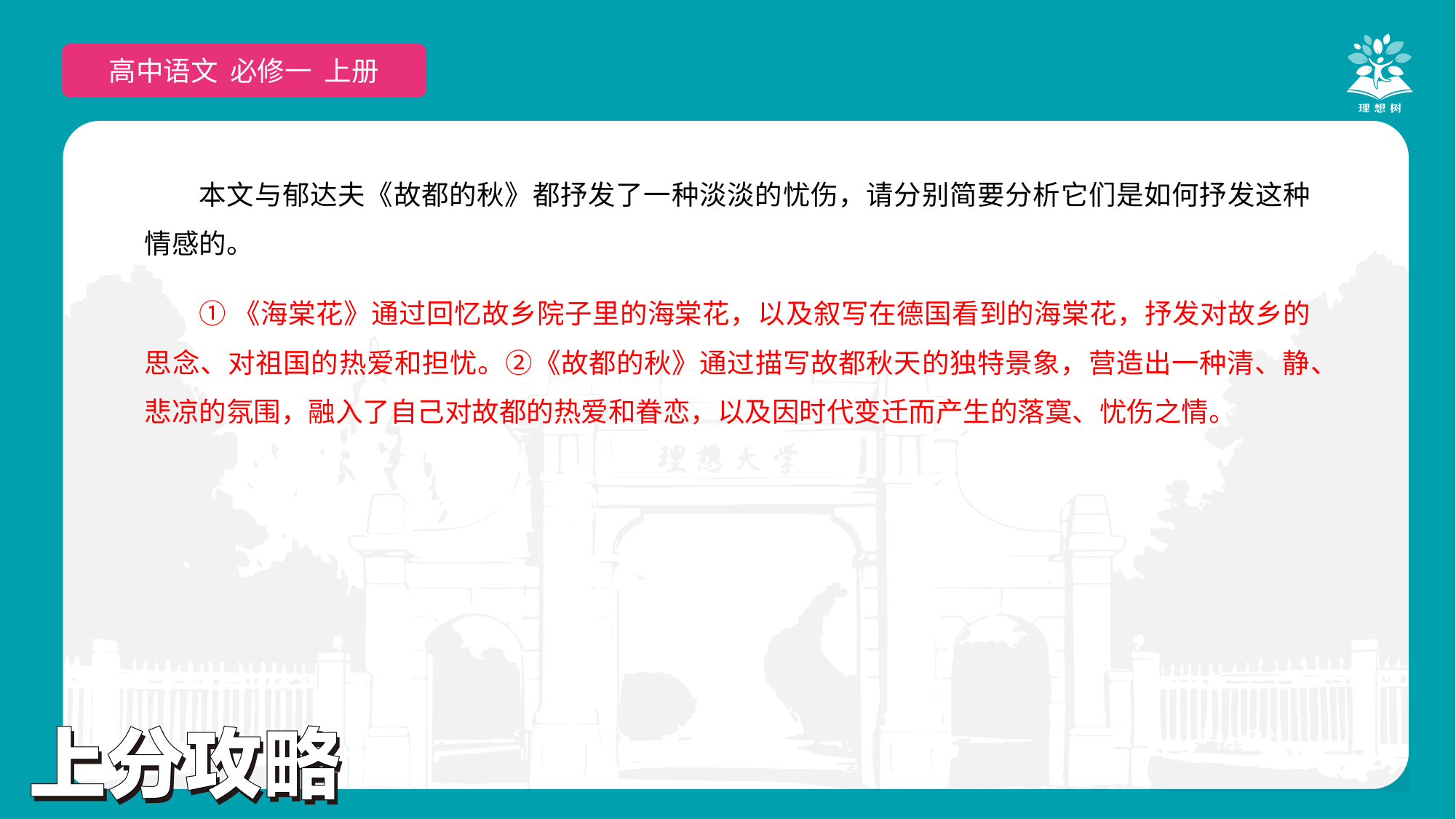

高中语文  必修一  上册
本文与郁达夫《故都的秋》都抒发了一种淡淡的忧伤，请分别简要分析它们是如何抒发这种情感的。
①《海棠花》通过回忆故乡院子里的海棠花，以及叙写在德国看到的海棠花，抒发对故乡的思念、对祖国的热爱和担忧。②《故都的秋》通过描写故都秋天的独特景象，营造出一种清、静、悲凉的氛围，融入了自己对故都的热爱和眷恋，以及因时代变迁而产生的落寞、忧伤之情。